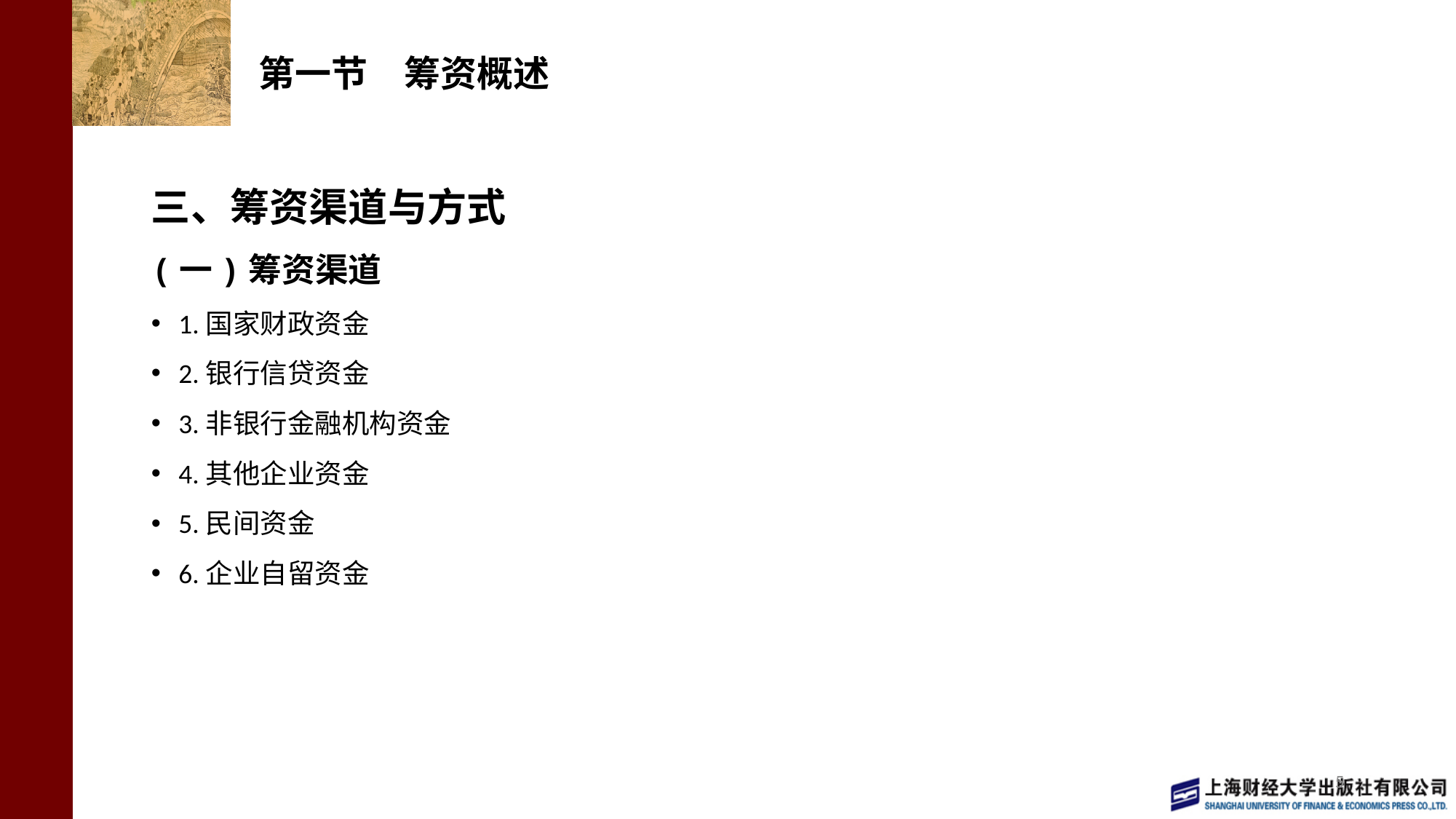

# 第一节　筹资概述
三、筹资渠道与方式
(一)筹资渠道
1.国家财政资金
2.银行信贷资金
3.非银行金融机构资金
4.其他企业资金
5.民间资金
6.企业自留资金

5